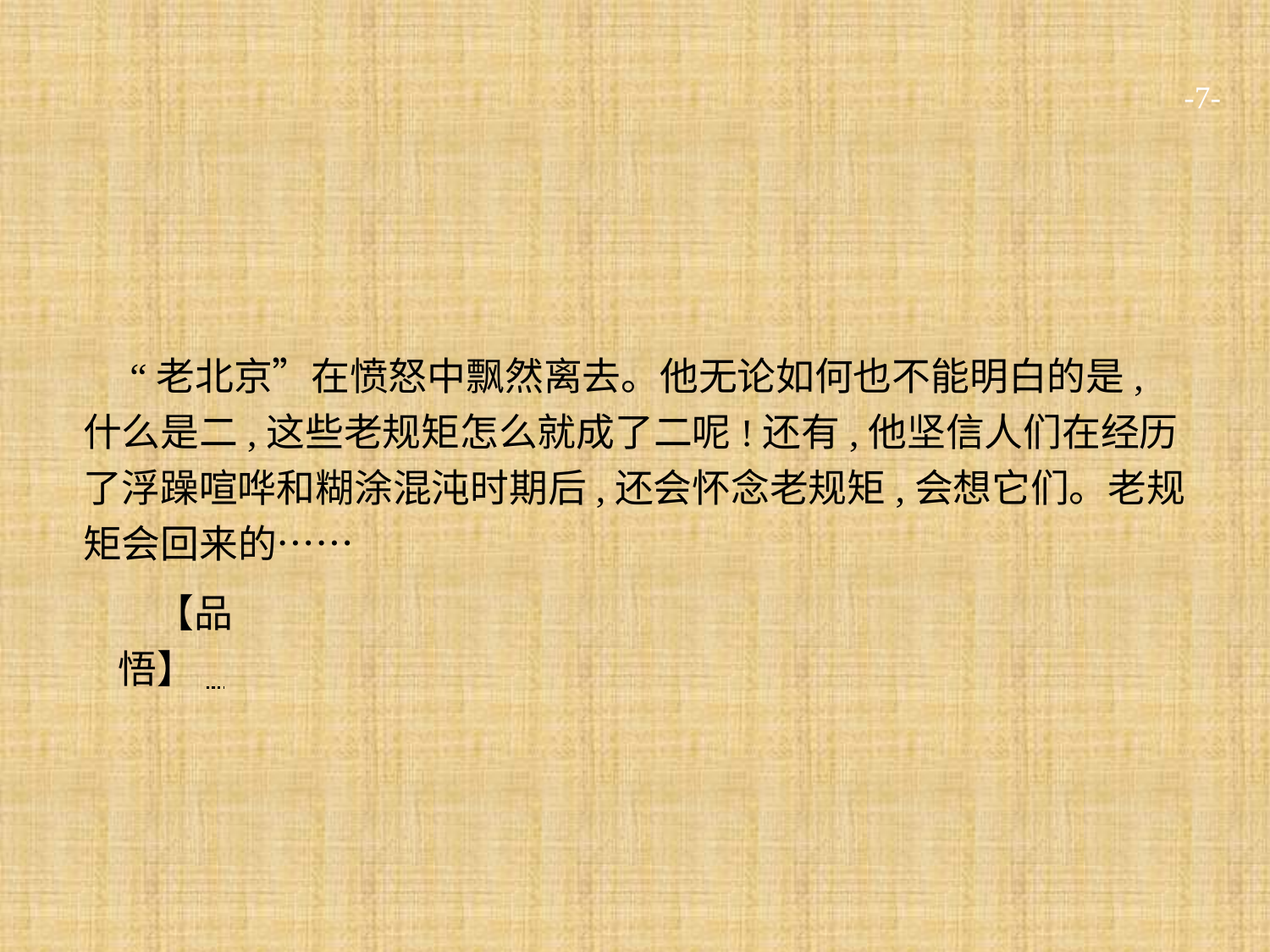

-7-
 “老北京”在愤怒中飘然离去。他无论如何也不能明白的是,什么是二,这些老规矩怎么就成了二呢!还有,他坚信人们在经历了浮躁喧哗和糊涂混沌时期后,还会怀念老规矩,会想它们。老规矩会回来的……
【品悟】